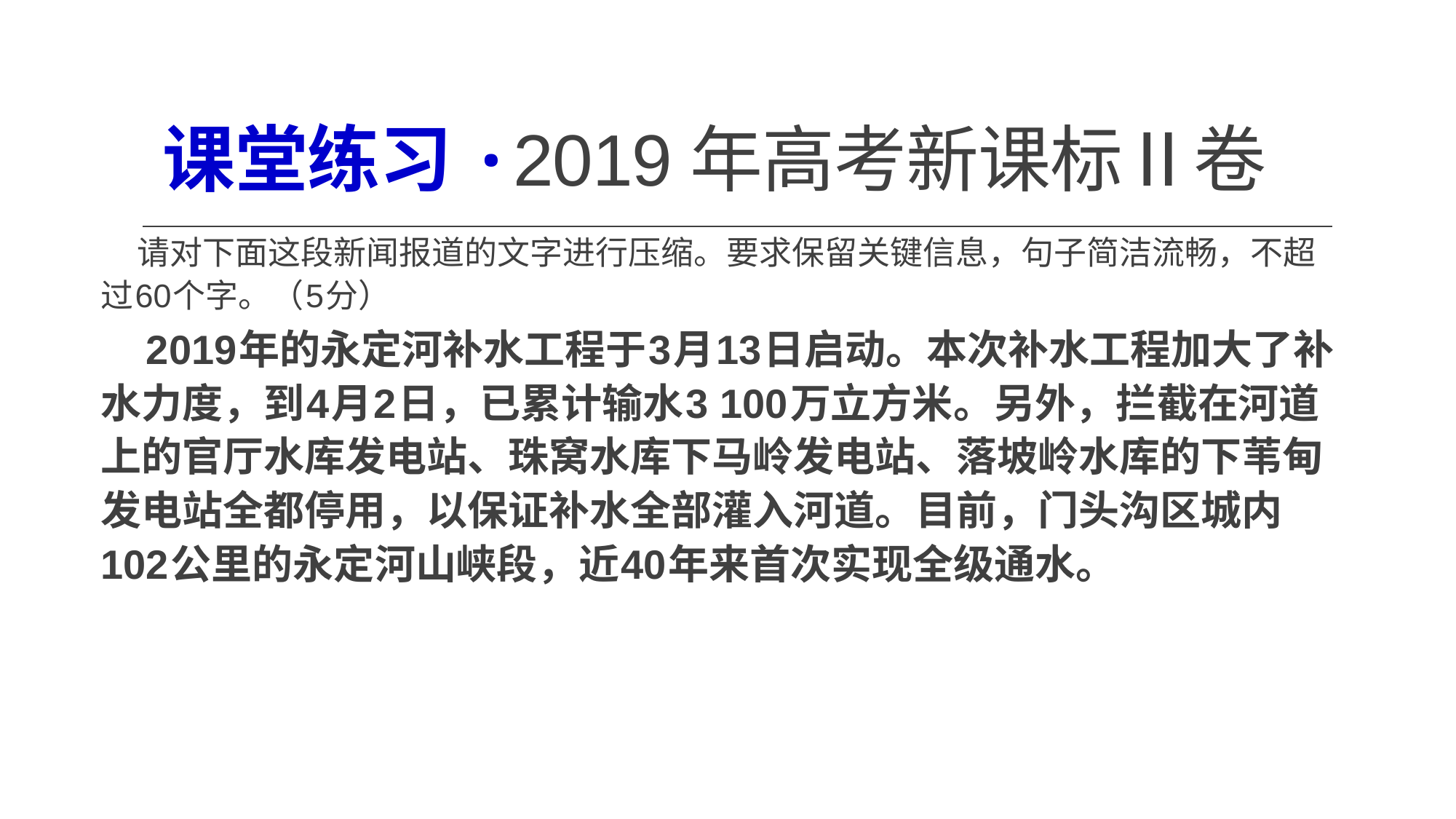

# 课堂练习·2019年高考新课标Ⅱ卷
             请对下面这段新闻报道的文字进行压缩。要求保留关键信息，句子简洁流畅，不超过60个字。（5分）
     2019年的永定河补水工程于3月13日启动。本次补水工程加大了补水力度，到4月2日，已累计输水3 100万立方米。另外，拦截在河道上的官厅水库发电站、珠窝水库下马岭发电站、落坡岭水库的下苇甸发电站全都停用，以保证补水全部灌入河道。目前，门头沟区城内102公里的永定河山峡段，近40年来首次实现全级通水。